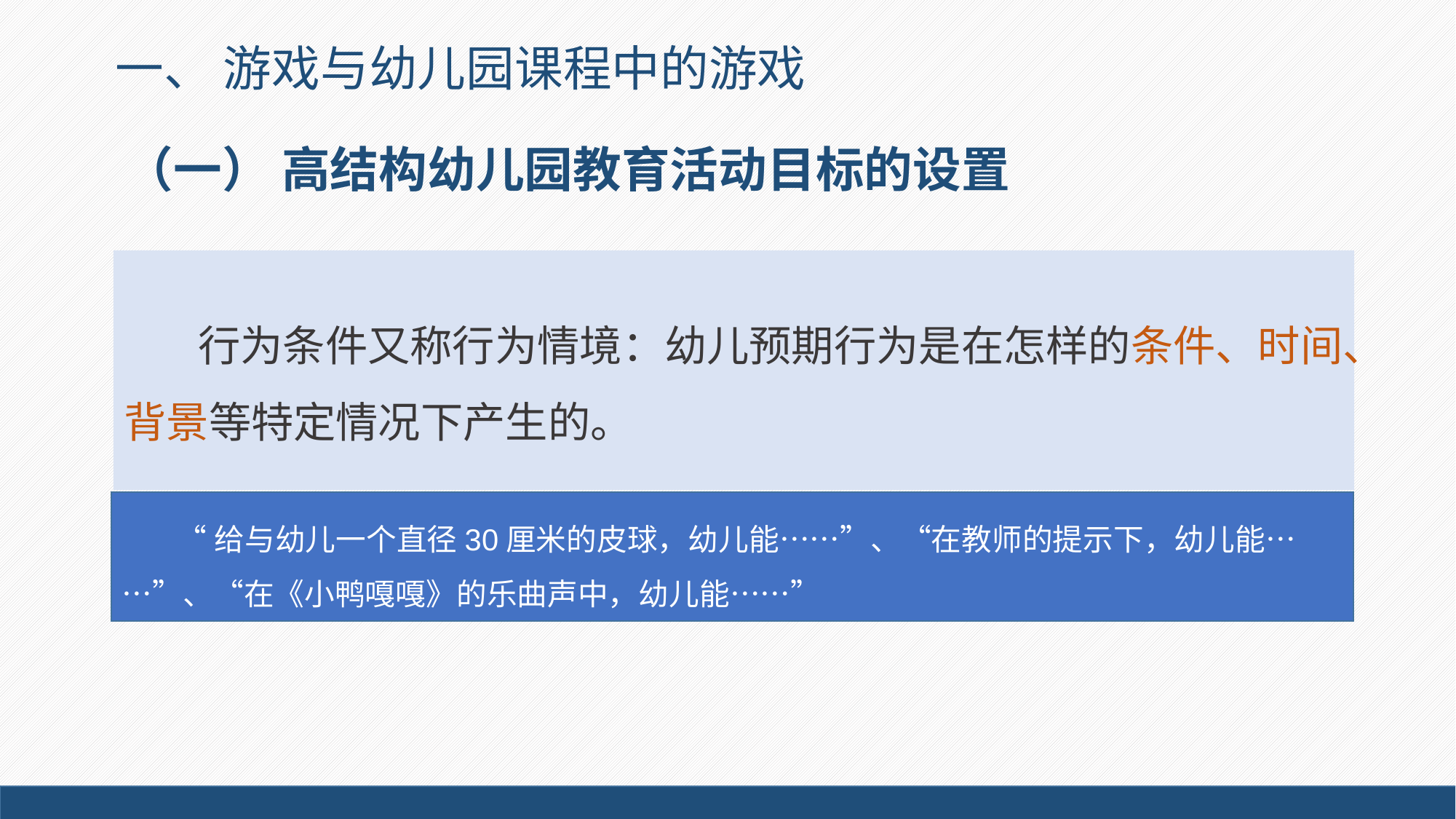

一、 游戏与幼儿园课程中的游戏
# （一） 高结构幼儿园教育活动目标的设置
 行为条件又称行为情境：幼儿预期行为是在怎样的条件、时间、背景等特定情况下产生的。
“给与幼儿一个直径30厘米的皮球，幼儿能……”、“在教师的提示下，幼儿能……”、“在《小鸭嘎嘎》的乐曲声中，幼儿能……”